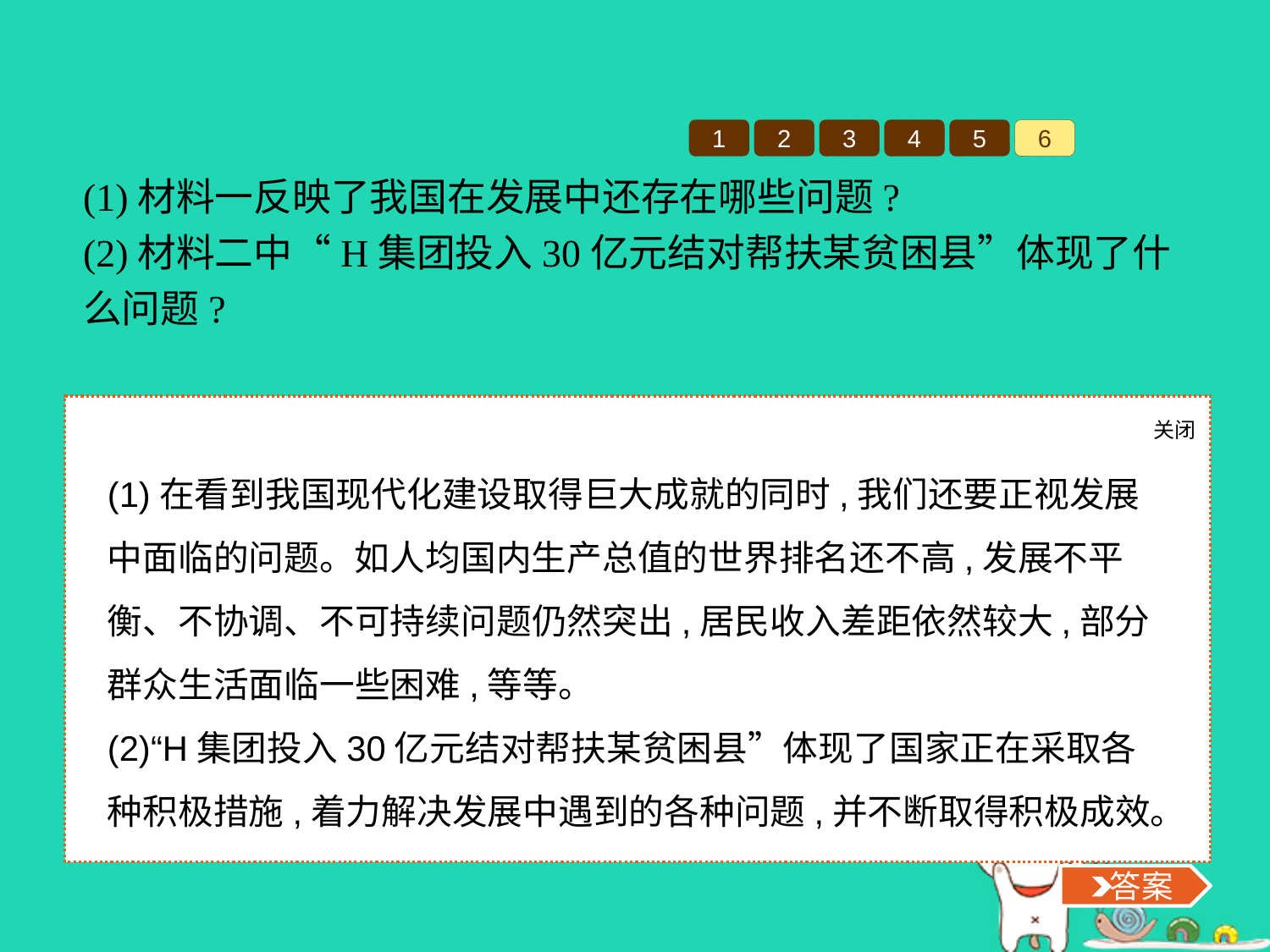

1
2
3
4
5
6
(1)材料一反映了我国在发展中还存在哪些问题?
(2)材料二中“H集团投入30亿元结对帮扶某贫困县”体现了什么问题?

关闭
  答案

(1)在看到我国现代化建设取得巨大成就的同时,我们还要正视发展中面临的问题。如人均国内生产总值的世界排名还不高,发展不平衡、不协调、不可持续问题仍然突出,居民收入差距依然较大,部分群众生活面临一些困难,等等。
(2)“H集团投入30亿元结对帮扶某贫困县”体现了国家正在采取各种积极措施,着力解决发展中遇到的各种问题,并不断取得积极成效。
  答案